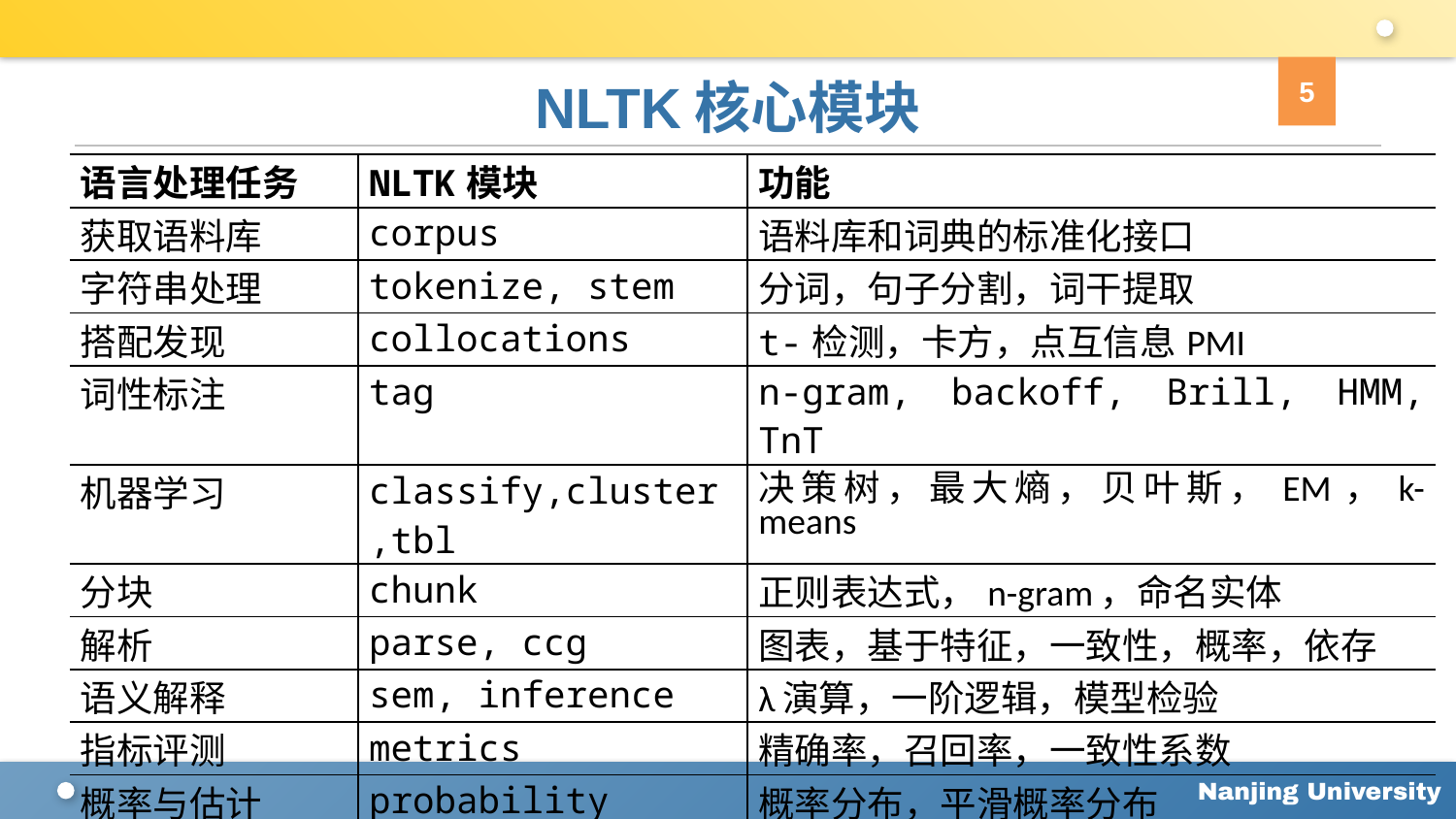

5
# NLTK核心模块
| 语言处理任务 | NLTK模块 | 功能 |
| --- | --- | --- |
| 获取语料库 | corpus | 语料库和词典的标准化接口 |
| 字符串处理 | tokenize, stem | 分词，句子分割，词干提取 |
| 搭配发现 | collocations | t-检测，卡方，点互信息PMI |
| 词性标注 | tag | n-gram, backoff, Brill, HMM, TnT |
| 机器学习 | classify,cluster,tbl | 决策树，最大熵，贝叶斯，EM，k-means |
| 分块 | chunk | 正则表达式，n-gram，命名实体 |
| 解析 | parse, ccg | 图表，基于特征，一致性，概率，依存 |
| 语义解释 | sem, inference | λ演算，一阶逻辑，模型检验 |
| 指标评测 | metrics | 精确率，召回率，一致性系数 |
| 概率与估计 | probability | 概率分布，平滑概率分布 |
| 应用 | app, chat | 图形化检索工具，解析器，WordNet查看器，聊天机器人 |
| 语言学领域工作 | toolbox | 处理SIL工具箱格式数据 |